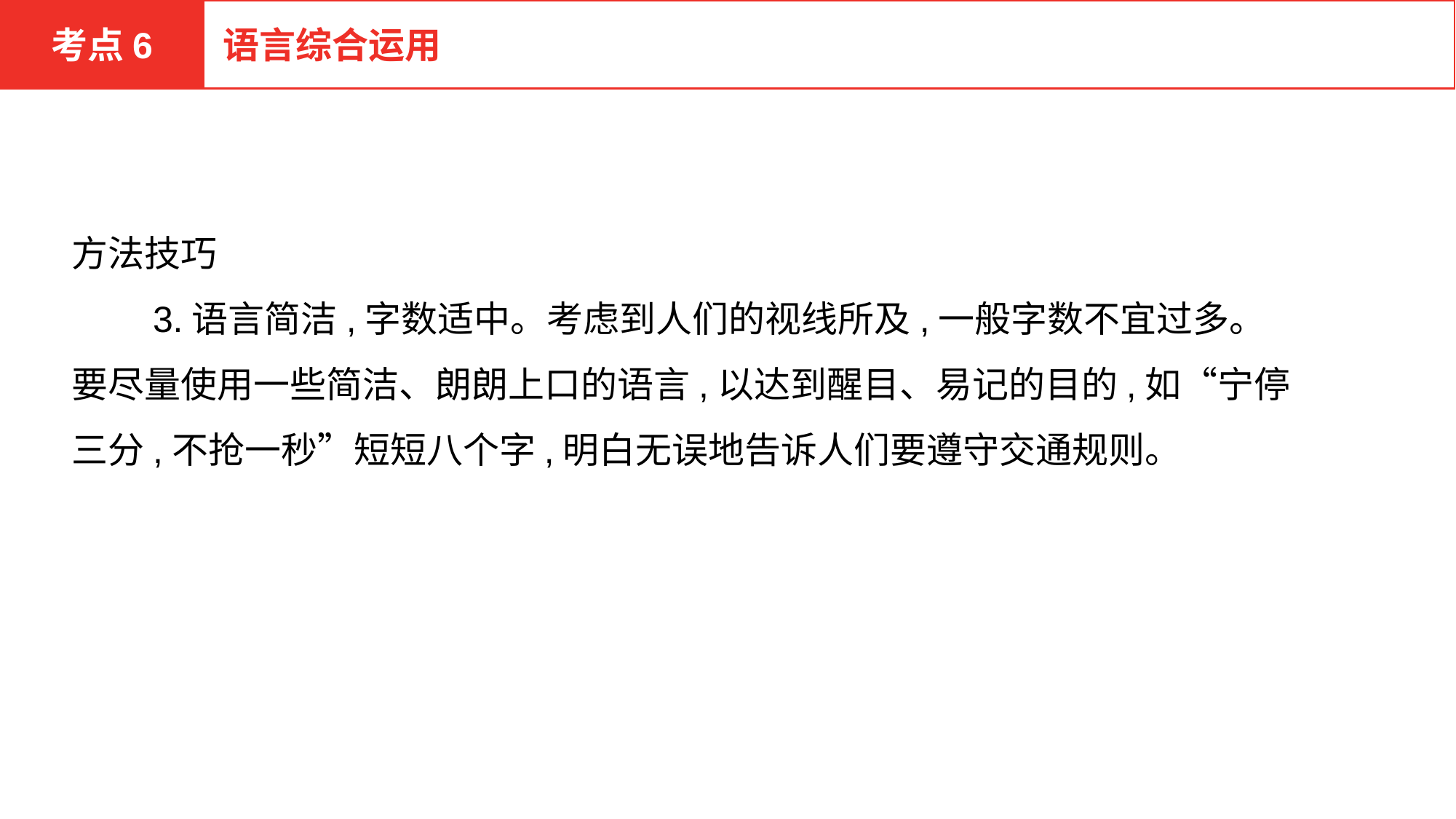

考点6
语言综合运用
方法技巧
　　3.语言简洁,字数适中。考虑到人们的视线所及,一般字数不宜过多。要尽量使用一些简洁、朗朗上口的语言,以达到醒目、易记的目的,如“宁停三分,不抢一秒”短短八个字,明白无误地告诉人们要遵守交通规则。